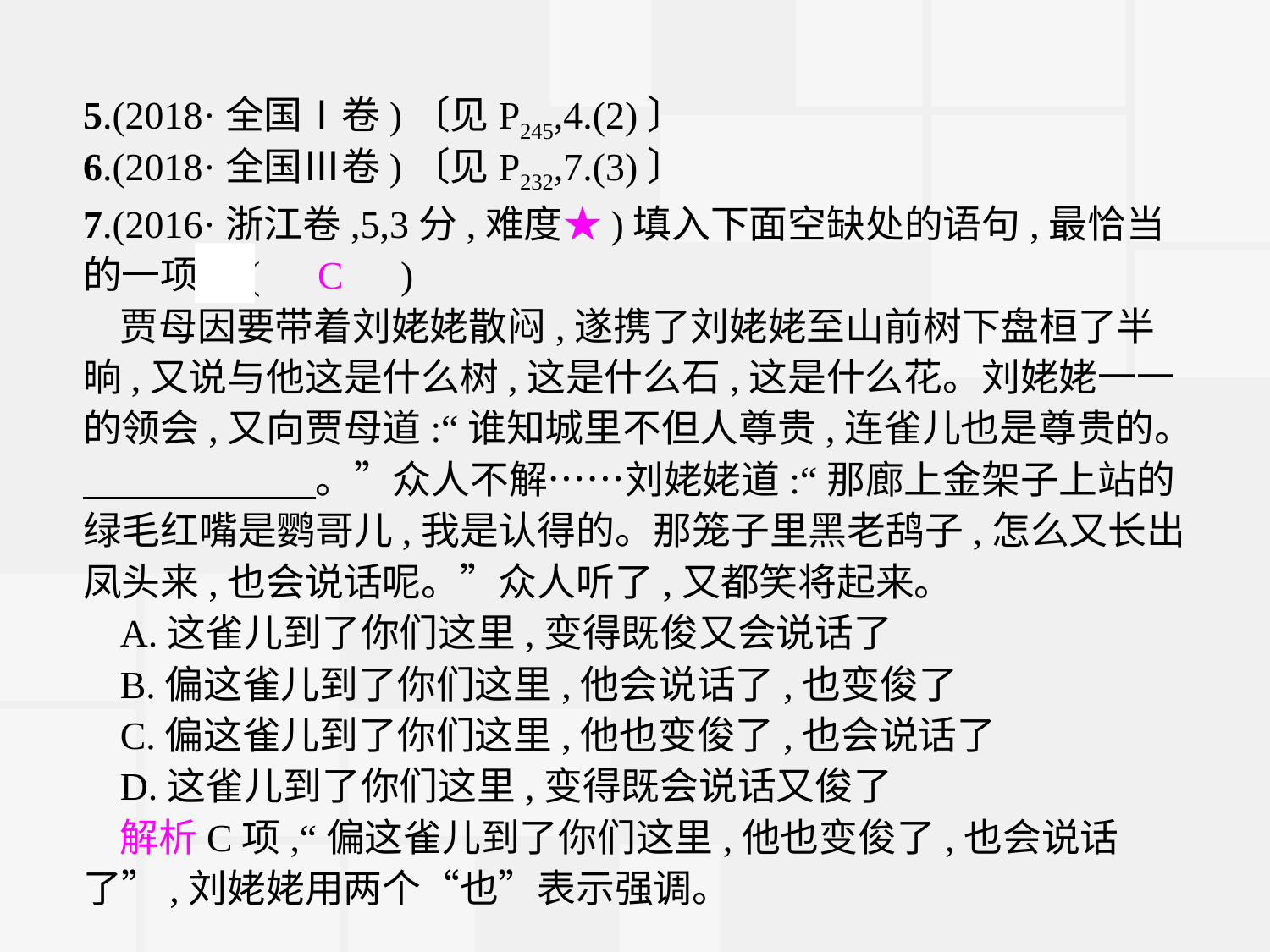

5.(2018·全国Ⅰ卷)〔见P245,4.(2)〕
6.(2018·全国Ⅲ卷)〔见P232,7.(3)〕
7.(2016·浙江卷,5,3分,难度★)填入下面空缺处的语句,最恰当的一项是(　C　)
贾母因要带着刘姥姥散闷,遂携了刘姥姥至山前树下盘桓了半晌,又说与他这是什么树,这是什么石,这是什么花。刘姥姥一一的领会,又向贾母道:“谁知城里不但人尊贵,连雀儿也是尊贵的。　　　　　　。”众人不解……刘姥姥道:“那廊上金架子上站的绿毛红嘴是鹦哥儿,我是认得的。那笼子里黑老鸹子,怎么又长出凤头来,也会说话呢。”众人听了,又都笑将起来。
A.这雀儿到了你们这里,变得既俊又会说话了
B.偏这雀儿到了你们这里,他会说话了,也变俊了
C.偏这雀儿到了你们这里,他也变俊了,也会说话了
D.这雀儿到了你们这里,变得既会说话又俊了
解析C项,“偏这雀儿到了你们这里,他也变俊了,也会说话了”,刘姥姥用两个“也”表示强调。